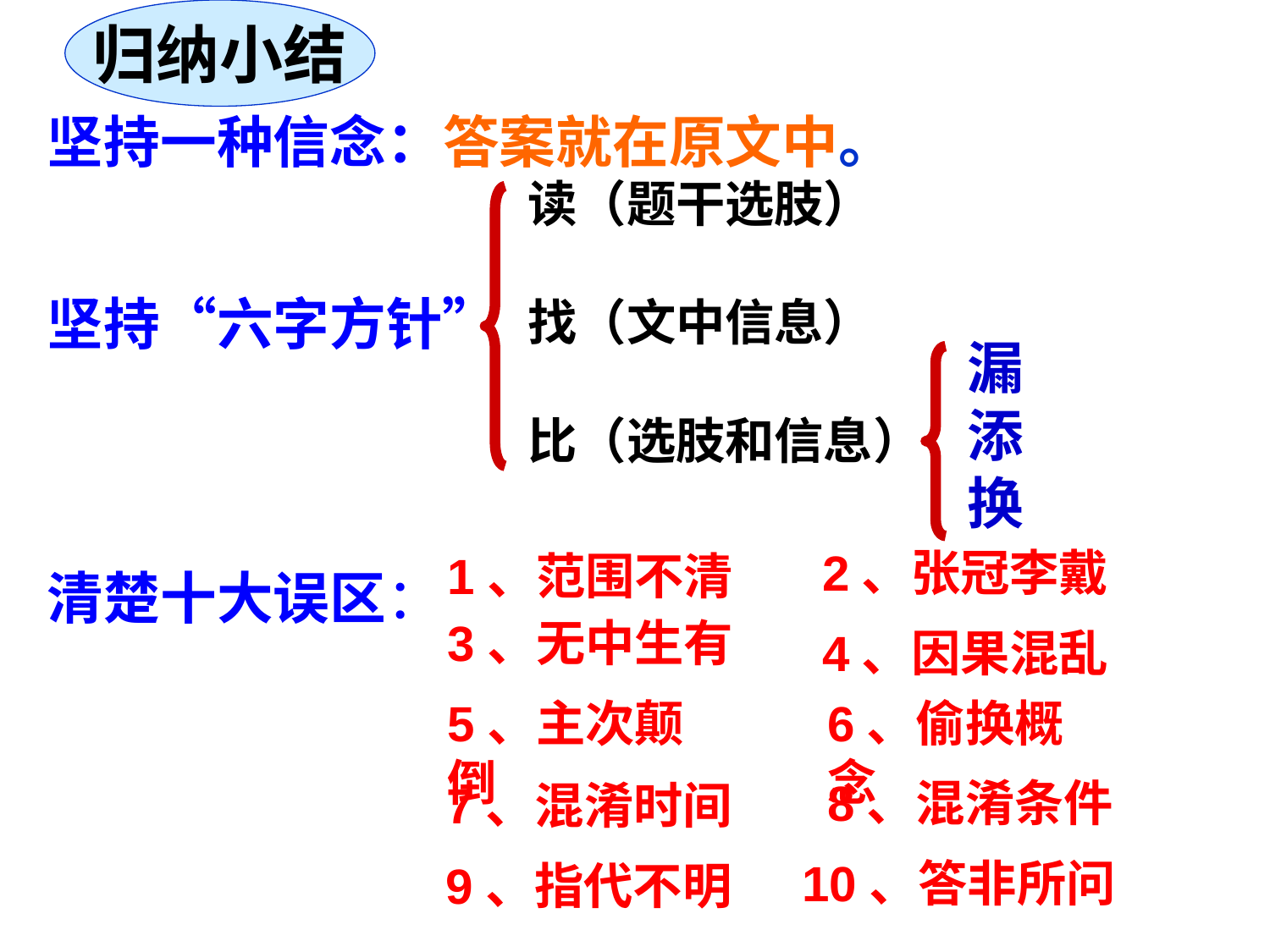

归纳小结
坚持一种信念：答案就在原文中。

坚持“六字方针”

清楚十大误区：
读（题干选肢）

找（文中信息）

比（选肢和信息）

漏
添
换

2、张冠李戴
1、范围不清
3、无中生有
4、因果混乱
5、主次颠倒
6、偷换概念
8、混淆条件
7、混淆时间
10、答非所问
9、指代不明